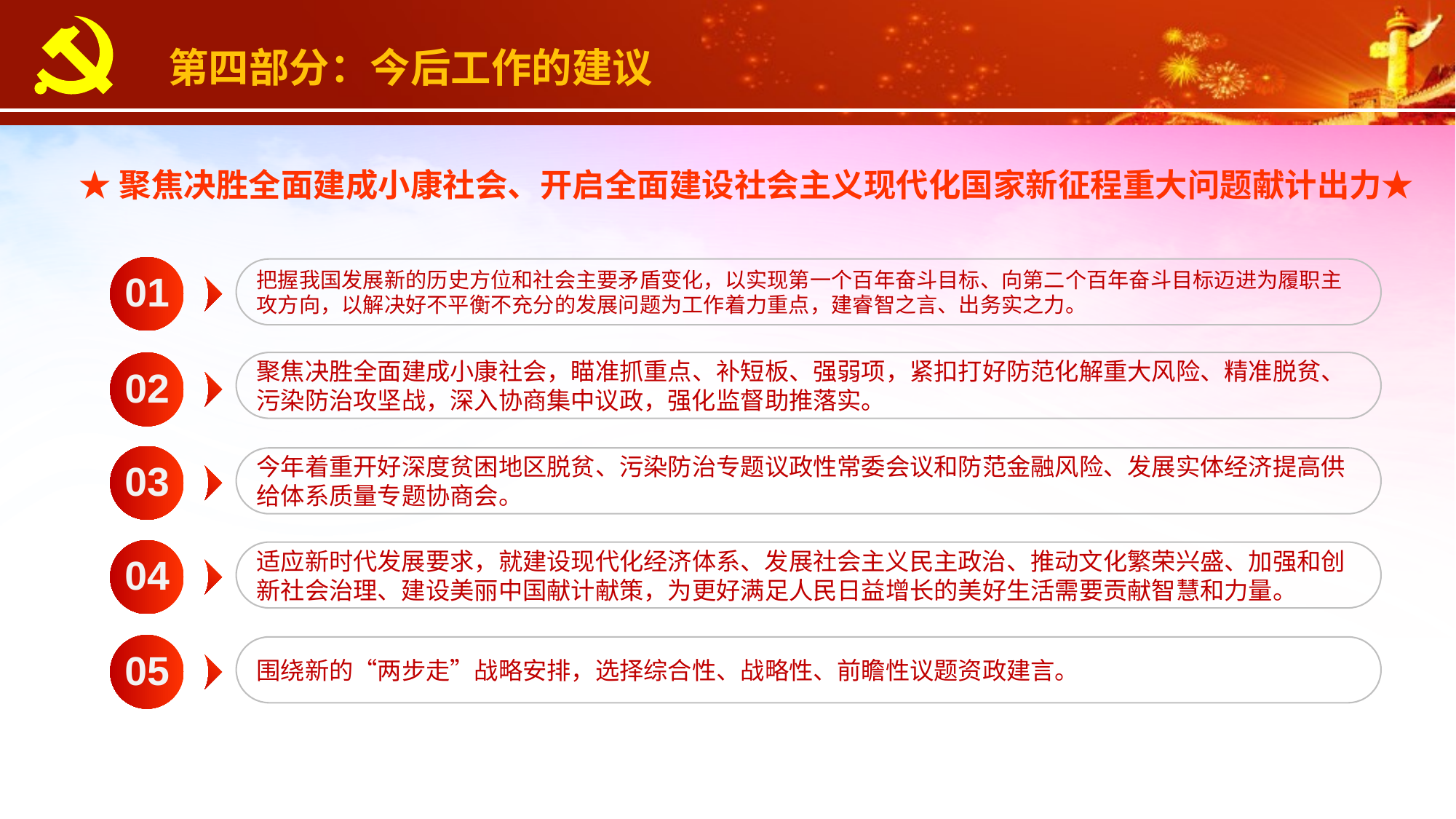

第四部分：今后工作的建议
★聚焦决胜全面建成小康社会、开启全面建设社会主义现代化国家新征程重大问题献计出力★

01
把握我国发展新的历史方位和社会主要矛盾变化，以实现第一个百年奋斗目标、向第二个百年奋斗目标迈进为履职主攻方向，以解决好不平衡不充分的发展问题为工作着力重点，建睿智之言、出务实之力。

02
聚焦决胜全面建成小康社会，瞄准抓重点、补短板、强弱项，紧扣打好防范化解重大风险、精准脱贫、污染防治攻坚战，深入协商集中议政，强化监督助推落实。

03
今年着重开好深度贫困地区脱贫、污染防治专题议政性常委会议和防范金融风险、发展实体经济提高供给体系质量专题协商会。

04
适应新时代发展要求，就建设现代化经济体系、发展社会主义民主政治、推动文化繁荣兴盛、加强和创新社会治理、建设美丽中国献计献策，为更好满足人民日益增长的美好生活需要贡献智慧和力量。

05
围绕新的“两步走”战略安排，选择综合性、战略性、前瞻性议题资政建言。